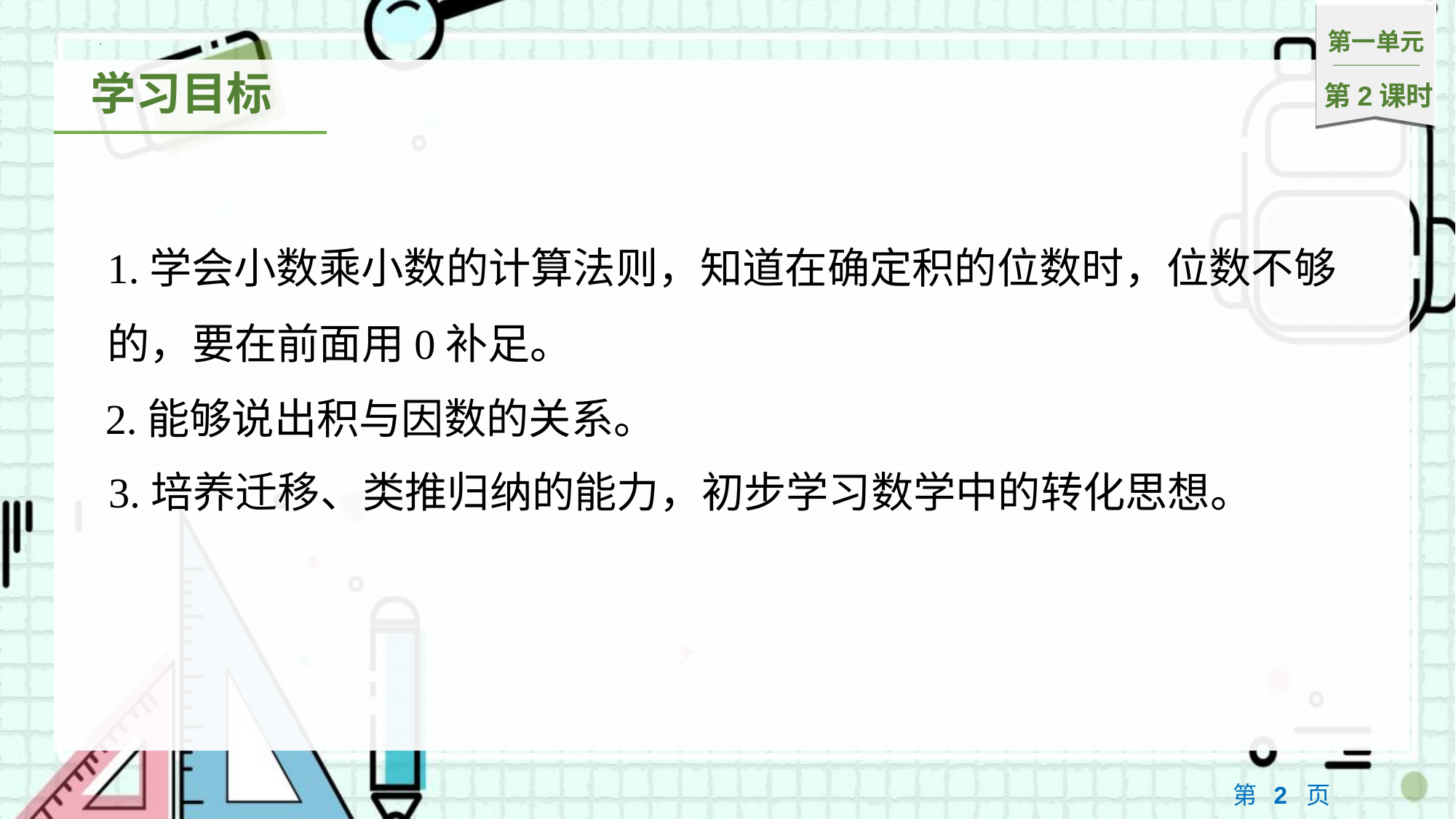

1.学会小数乘小数的计算法则，知道在确定积的位数时，位数不够的，要在前面用0补足。
2.能够说出积与因数的关系。
3.培养迁移、类推归纳的能力，初步学习数学中的转化思想。